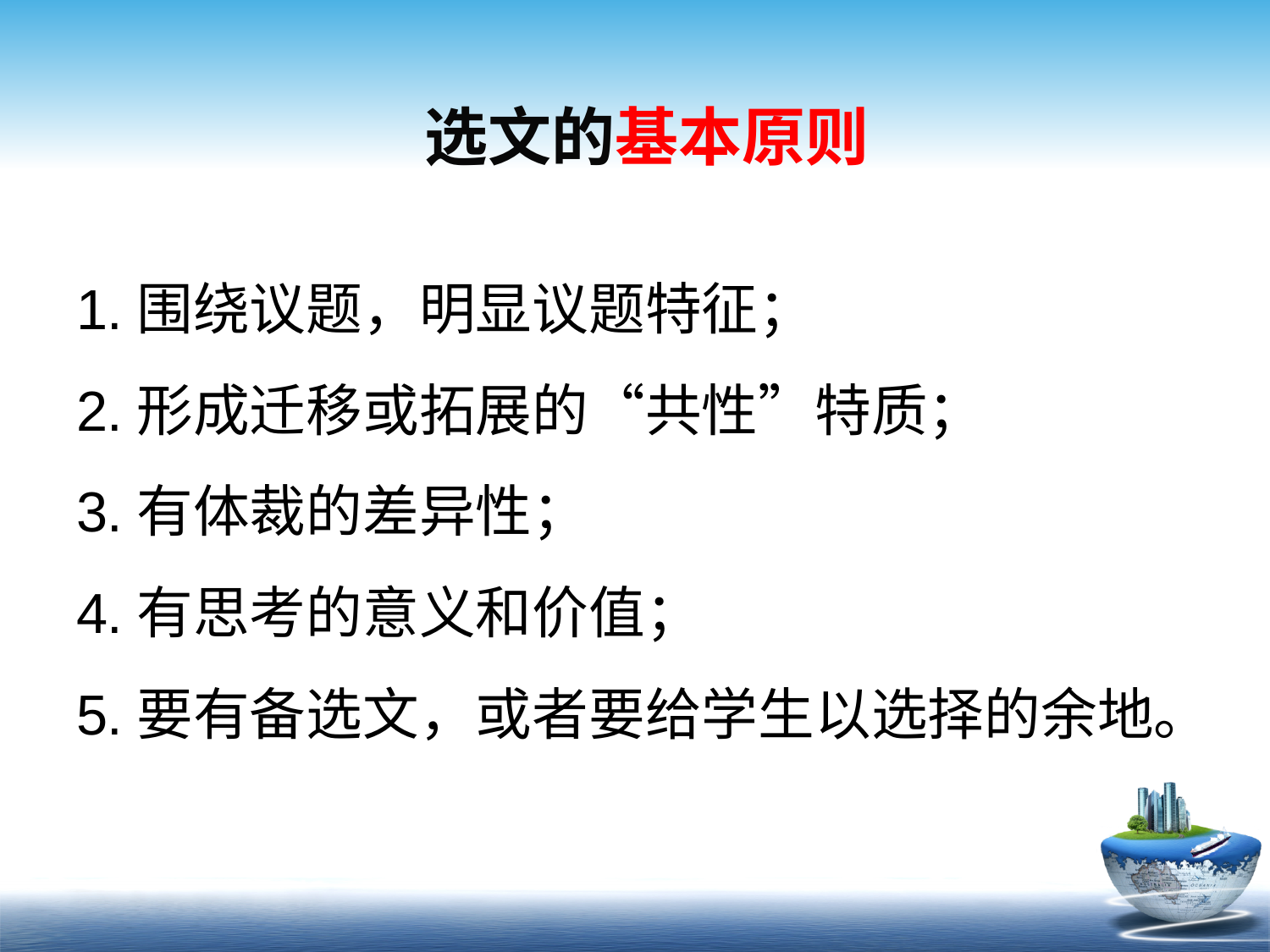

# 选文的基本原则
1.围绕议题，明显议题特征；
2.形成迁移或拓展的“共性”特质；
3.有体裁的差异性；
4.有思考的意义和价值；
5.要有备选文，或者要给学生以选择的余地。